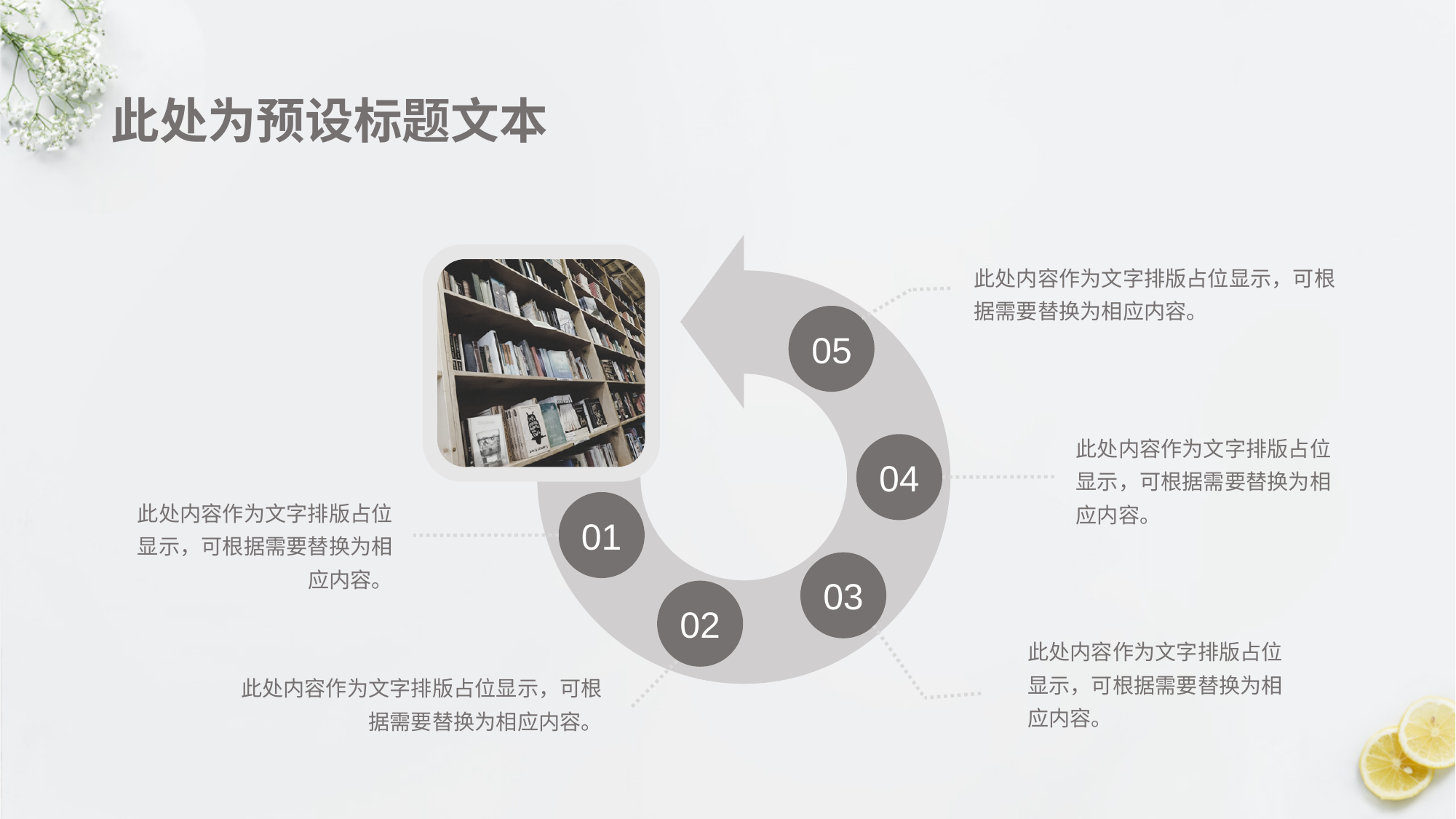

# 此处为预设标题文本

此处内容作为文字排版占位显示，可根据需要替换为相应内容。

05
此处内容作为文字排版占位显示，可根据需要替换为相应内容。
04
此处内容作为文字排版占位显示，可根据需要替换为相应内容。
01
03
02
此处内容作为文字排版占位显示，可根据需要替换为相应内容。
此处内容作为文字排版占位显示，可根据需要替换为相应内容。